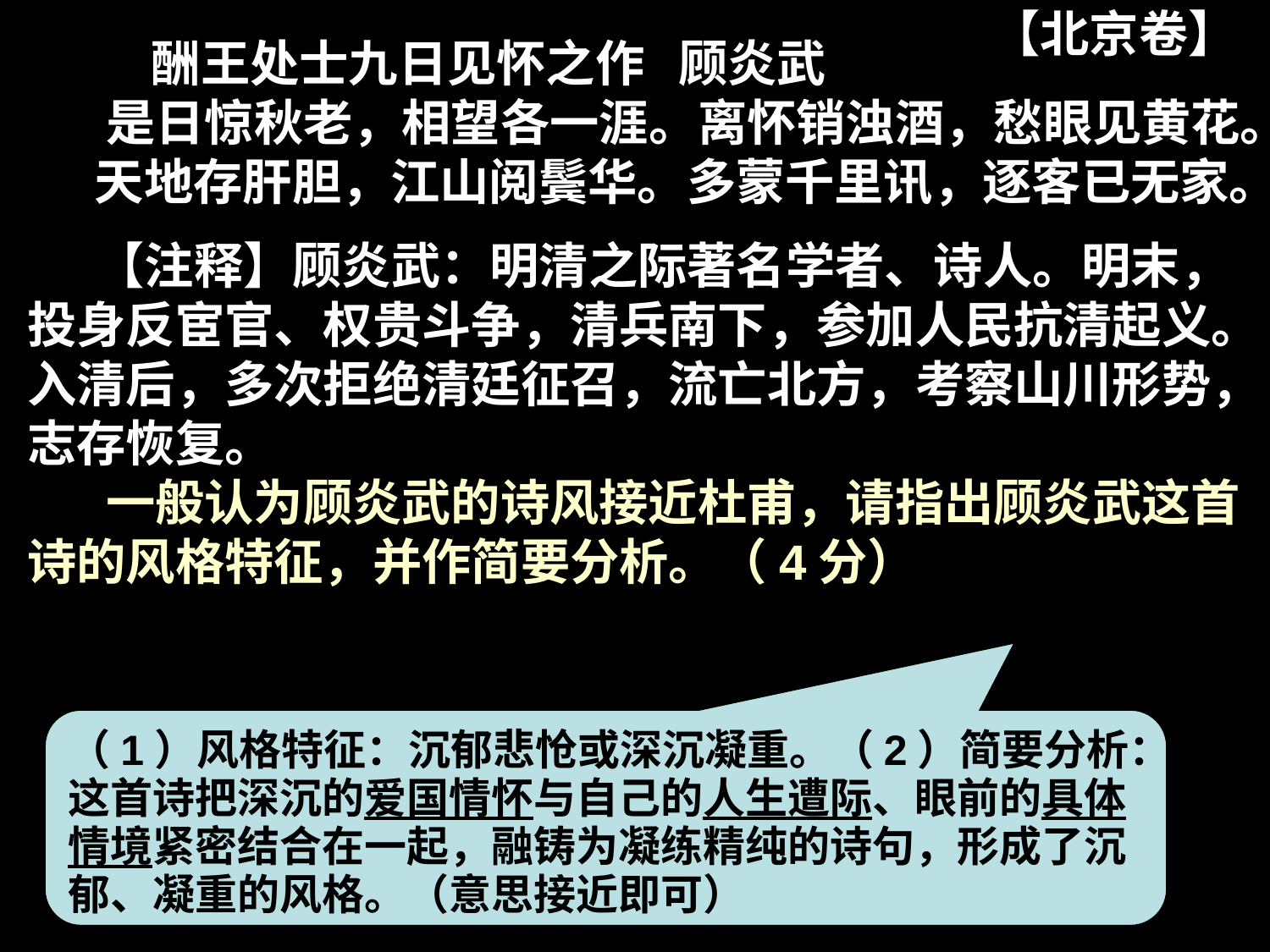

【北京卷】
          酬王处士九日见怀之作   顾炎武
       是日惊秋老，相望各一涯。离怀销浊酒，愁眼见黄花。      天地存肝胆，江山阅鬓华。多蒙千里讯，逐客已无家。
     【注释】顾炎武：明清之际著名学者、诗人。明末，投身反宦官、权贵斗争，清兵南下，参加人民抗清起义。入清后，多次拒绝清廷征召，流亡北方，考察山川形势，志存恢复。
       一般认为顾炎武的诗风接近杜甫，请指出顾炎武这首诗的风格特征，并作简要分析。（4分）
四、练习
（1）风格特征：沉郁悲怆或深沉凝重。（2）简要分析：这首诗把深沉的爱国情怀与自己的人生遭际、眼前的具体情境紧密结合在一起，融铸为凝练精纯的诗句，形成了沉郁、凝重的风格。（意思接近即可）